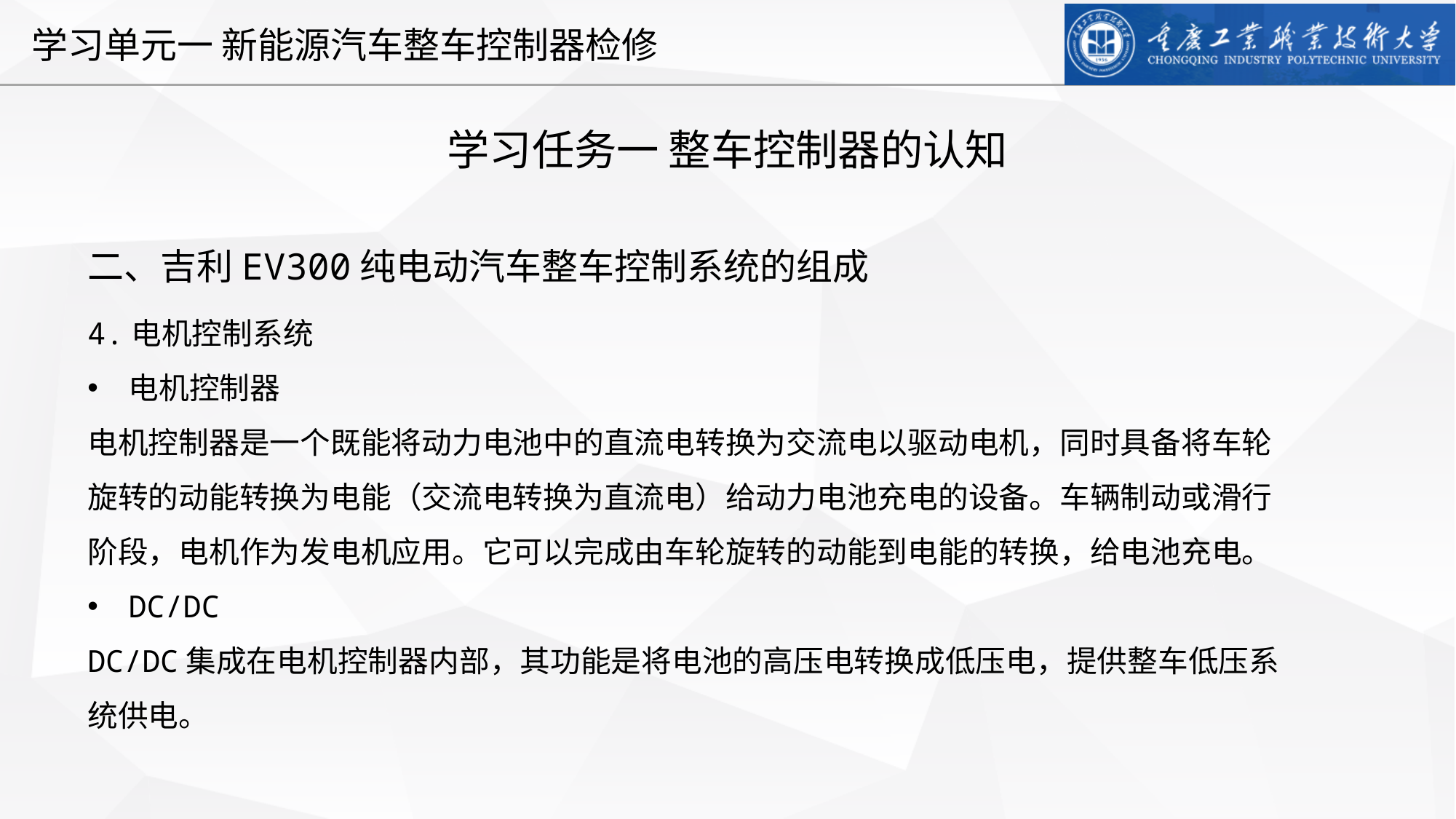

学习任务一 整车控制器的认知
二、吉利EV300纯电动汽车整车控制系统的组成
4.电机控制系统
电机控制器
电机控制器是一个既能将动力电池中的直流电转换为交流电以驱动电机，同时具备将车轮旋转的动能转换为电能（交流电转换为直流电）给动力电池充电的设备。车辆制动或滑行阶段，电机作为发电机应用。它可以完成由车轮旋转的动能到电能的转换，给电池充电。
DC/DC
DC/DC集成在电机控制器内部，其功能是将电池的高压电转换成低压电，提供整车低压系统供电。